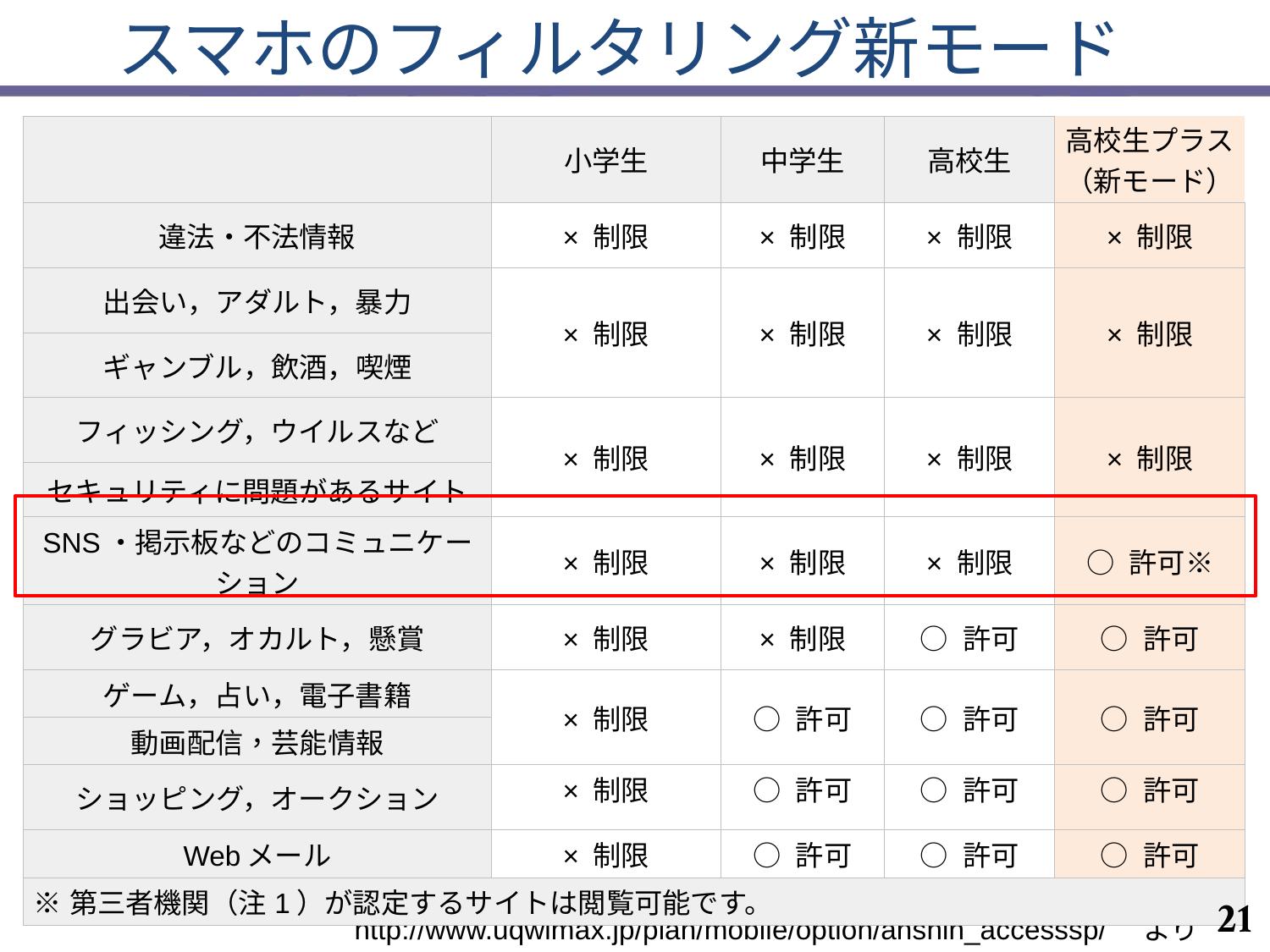

# スマホのフィルタリング新モード
|  | 小学生 | 中学生 | 高校生 | 高校生プラス （新モード） |
| --- | --- | --- | --- | --- |
| 違法・不法情報 | × 制限 | × 制限 | × 制限 | × 制限 |
| 出会い，アダルト，暴力 | × 制限 | × 制限 | × 制限 | × 制限 |
| ギャンブル，飲酒，喫煙 |  |  |  |  |
| フィッシング，ウイルスなど | × 制限 | × 制限 | × 制限 | × 制限 |
| セキュリティに問題があるサイト |  |  |  |  |
| SNS・掲示板などのコミュニケーション | × 制限 | × 制限 | × 制限 | ○ 許可※ |
| グラビア，オカルト，懸賞 | × 制限 | × 制限 | ○ 許可 | ○ 許可 |
| ゲーム，占い，電子書籍 | × 制限 | ○ 許可 | ○ 許可 | ○ 許可 |
| 動画配信，芸能情報 |  |  |  |  |
| ショッピング，オークション | × 制限 | ○ 許可 | ○ 許可 | ○ 許可 |
| Webメール | × 制限 | ○ 許可 | ○ 許可 | ○ 許可 |
| ※第三者機関（注1）が認定するサイトは閲覧可能です。 |  |  |  |  |
2007/12/11

21
http://www.uqwimax.jp/plan/mobile/option/anshin_accesssp/　より